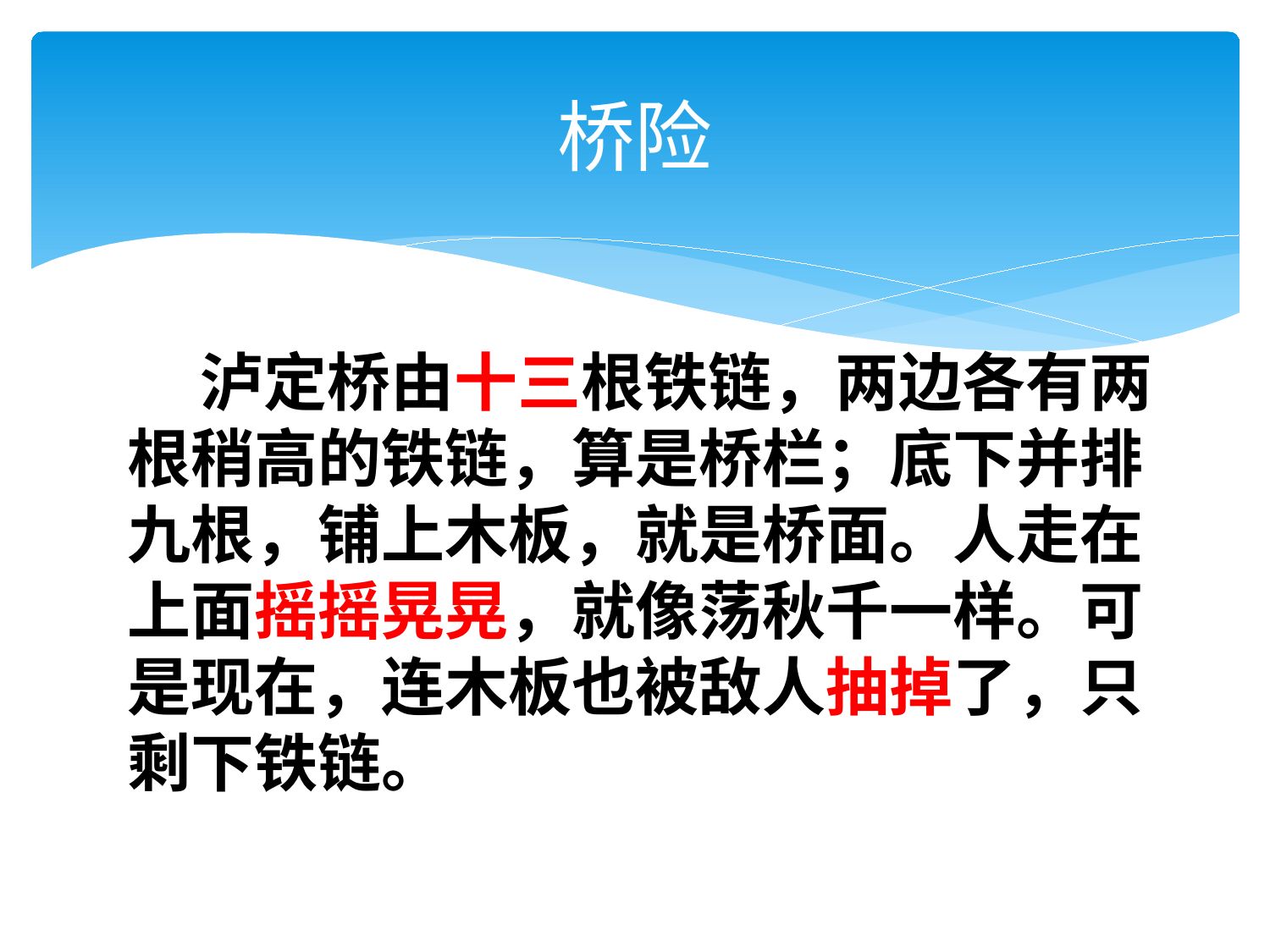

# 桥险
    泸定桥由十三根铁链，两边各有两根稍高的铁链，算是桥栏；底下并排九根，铺上木板，就是桥面。人走在上面摇摇晃晃，就像荡秋千一样。可是现在，连木板也被敌人抽掉了，只剩下铁链。